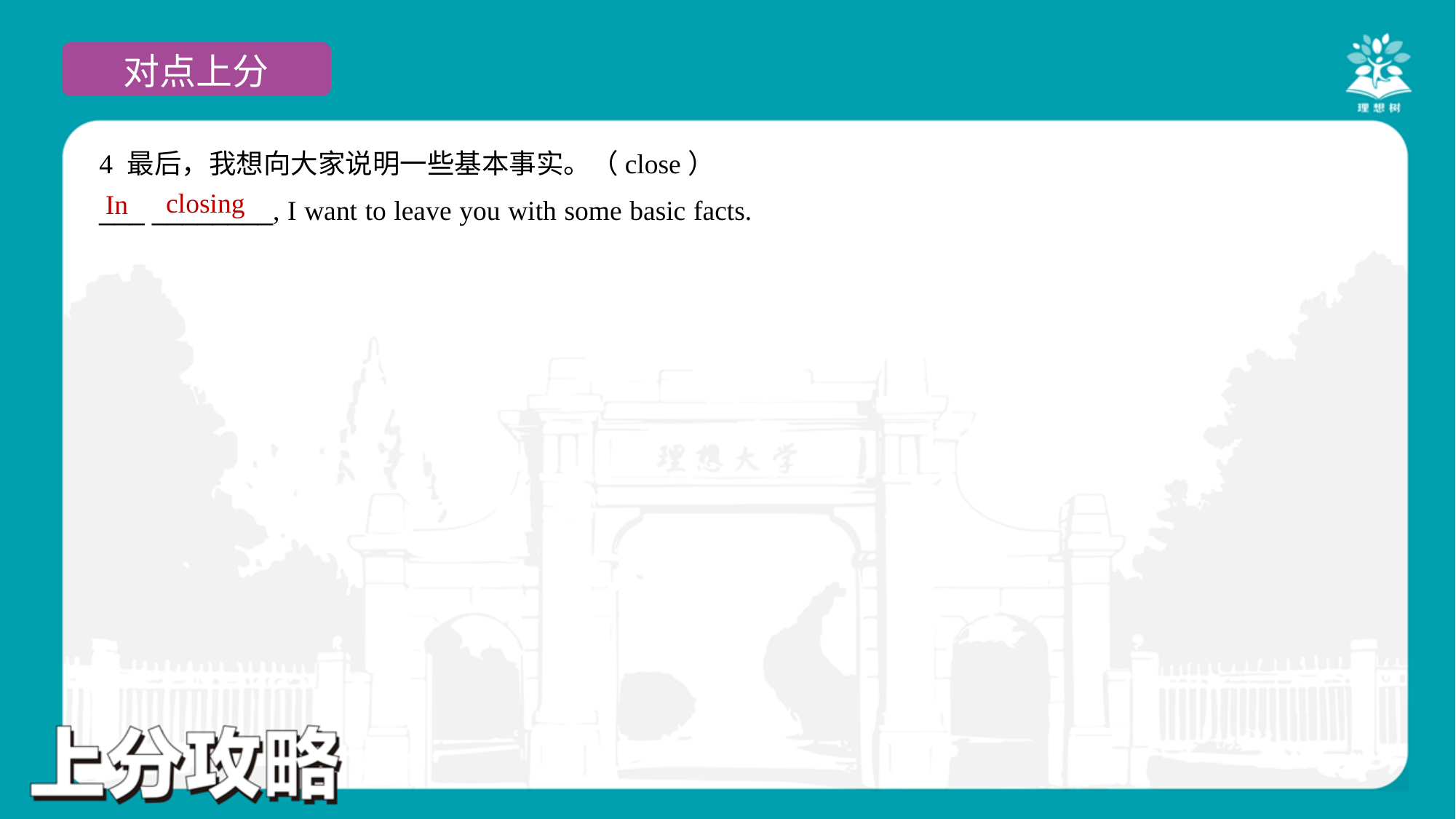

4 最后，我想向大家说明一些基本事实。（close）
___ ________, I want to leave you with some basic facts.
closing
In